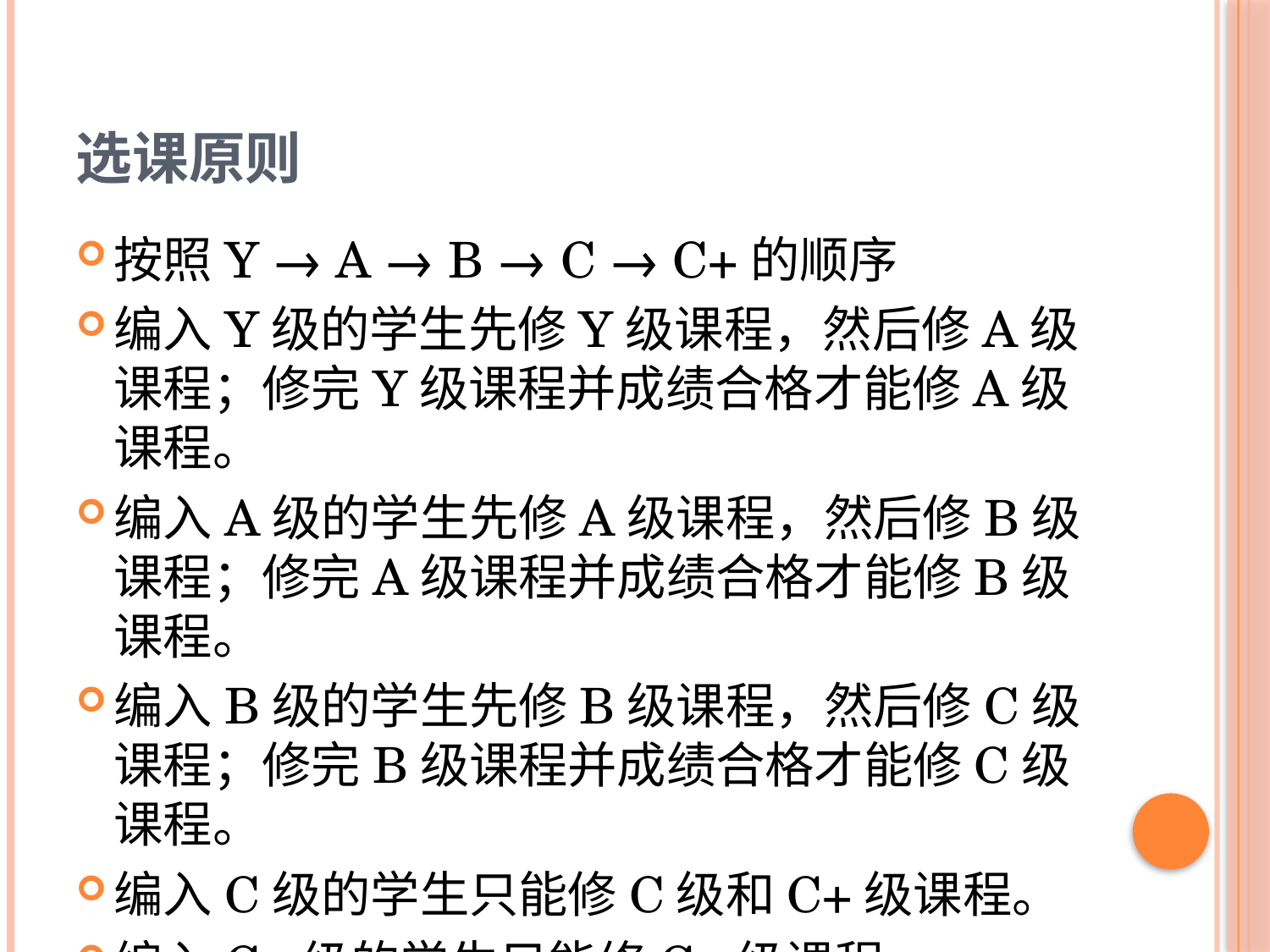

# 选课原则
按照Y → A → B → C → C+的顺序
编入Y级的学生先修Y级课程，然后修A级课程；修完Y级课程并成绩合格才能修A级课程。
编入A级的学生先修A级课程，然后修B级课程；修完A级课程并成绩合格才能修B级课程。
编入B级的学生先修B级课程，然后修C级课程；修完B级课程并成绩合格才能修C级课程。
编入C级的学生只能修C级和C+级课程。
编入C+级的学生只能修C+级课程。